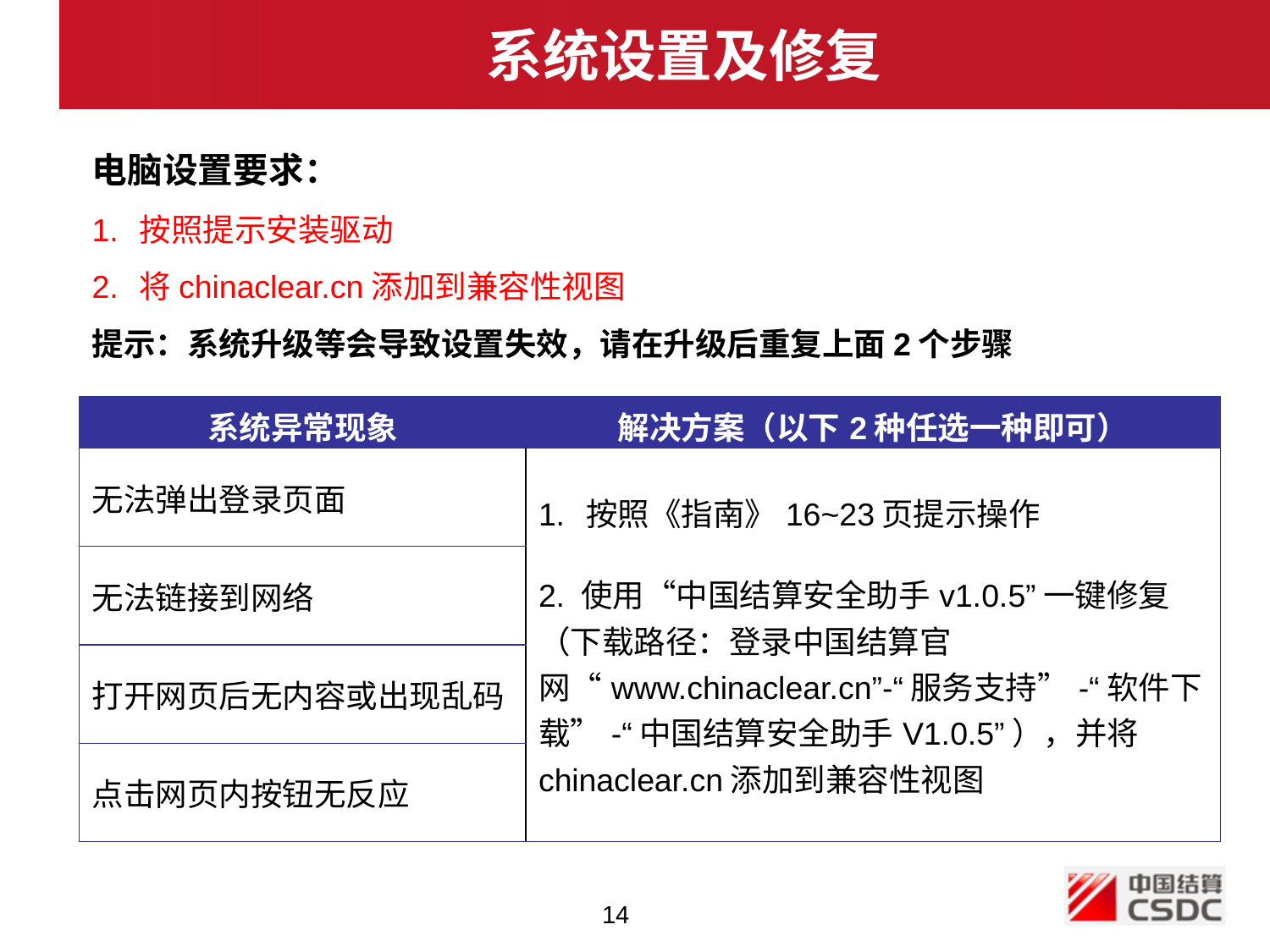

系统设置及修复
电脑设置要求：
按照提示安装驱动
将chinaclear.cn添加到兼容性视图
提示：系统升级等会导致设置失效，请在升级后重复上面2个步骤
| 系统异常现象 | 解决方案（以下2种任选一种即可） |
| --- | --- |
| 无法弹出登录页面 | 按照《指南》16~23页提示操作 2. 使用“中国结算安全助手v1.0.5”一键修复（下载路径：登录中国结算官网“www.chinaclear.cn”-“服务支持”-“软件下载”-“中国结算安全助手V1.0.5”），并将chinaclear.cn添加到兼容性视图 |
| 无法链接到网络 |  |
| 打开网页后无内容或出现乱码 |  |
| 点击网页内按钮无反应 |  |
14